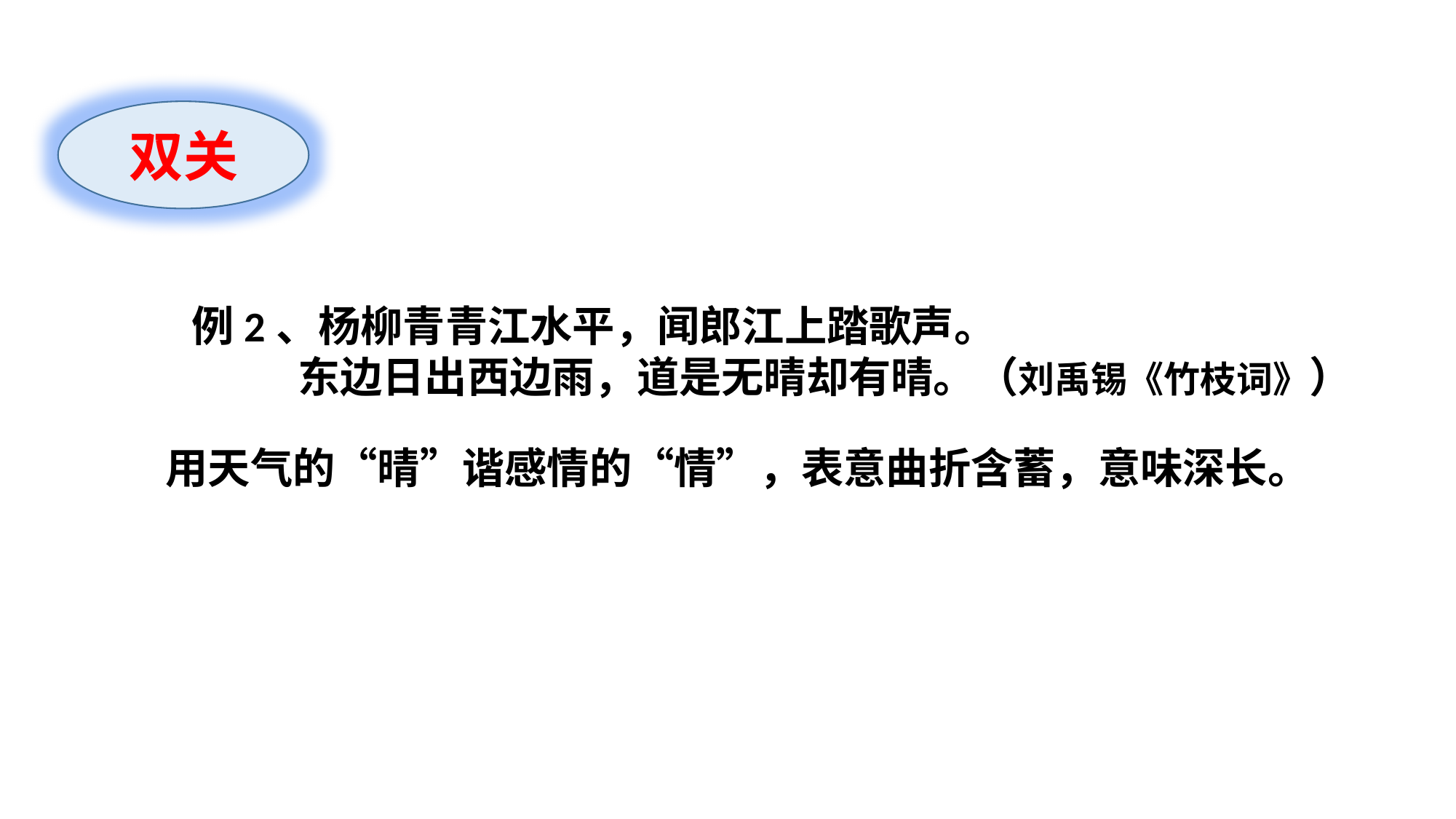

双关
         例2、杨柳青青江水平，闻郎江上踏歌声。
                    东边日出西边雨，道是无晴却有晴。（刘禹锡《竹枝词》）
         用天气的“晴”谐感情的“情”，表意曲折含蓄，意味深长。